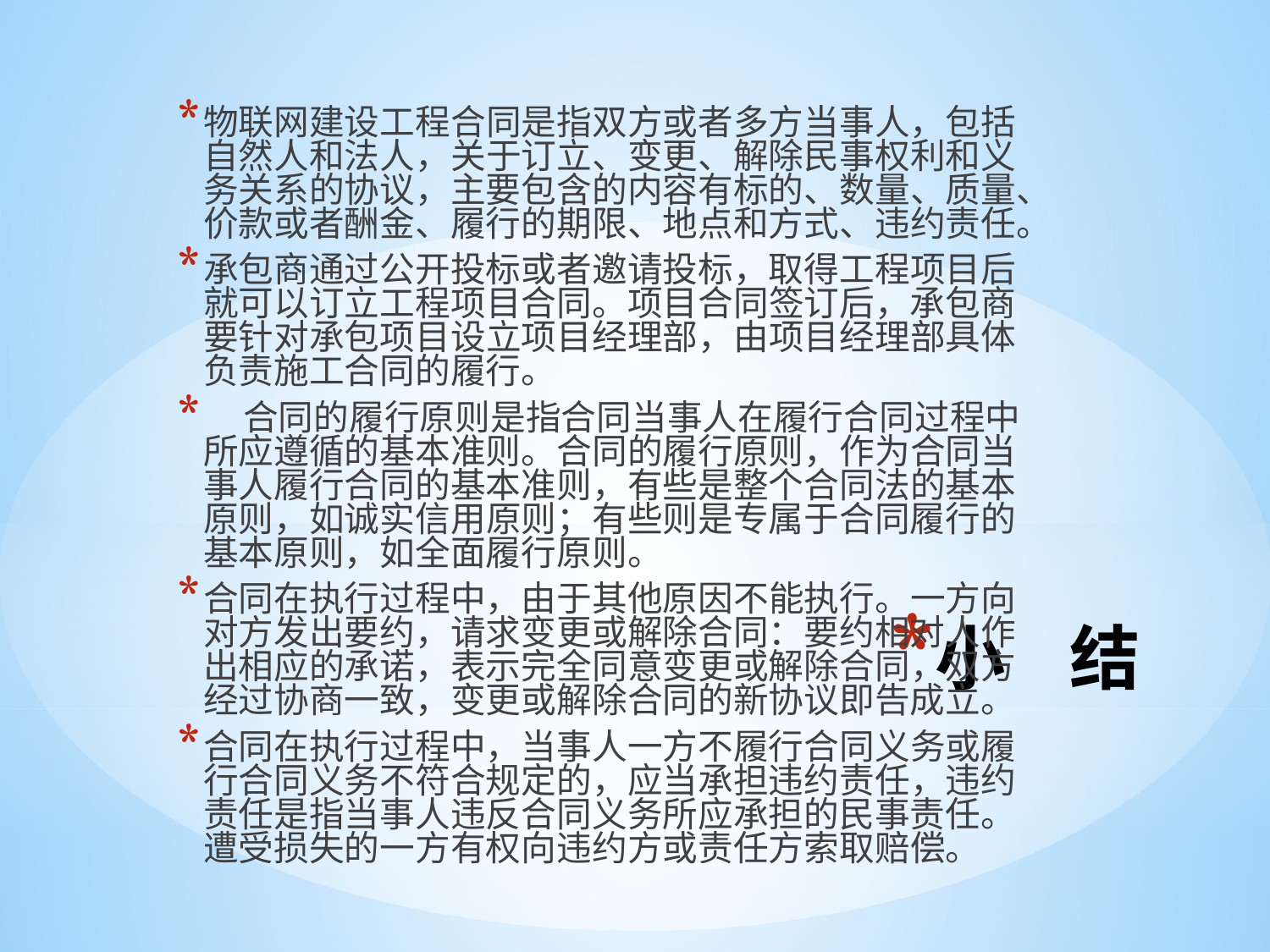

物联网建设工程合同是指双方或者多方当事人，包括自然人和法人，关于订立、变更、解除民事权利和义务关系的协议，主要包含的内容有标的、数量、质量、价款或者酬金、履行的期限、地点和方式、违约责任。
承包商通过公开投标或者邀请投标，取得工程项目后就可以订立工程项目合同。项目合同签订后，承包商要针对承包项目设立项目经理部，由项目经理部具体负责施工合同的履行。
    合同的履行原则是指合同当事人在履行合同过程中所应遵循的基本准则。合同的履行原则，作为合同当事人履行合同的基本准则，有些是整个合同法的基本原则，如诚实信用原则；有些则是专属于合同履行的基本原则，如全面履行原则。
合同在执行过程中，由于其他原因不能执行。一方向对方发出要约，请求变更或解除合同：要约相对人作出相应的承诺，表示完全同意变更或解除合同，双方经过协商一致，变更或解除合同的新协议即告成立。
合同在执行过程中，当事人一方不履行合同义务或履行合同义务不符合规定的，应当承担违约责任，违约责任是指当事人违反合同义务所应承担的民事责任。遭受损失的一方有权向违约方或责任方索取赔偿。
# 小    结